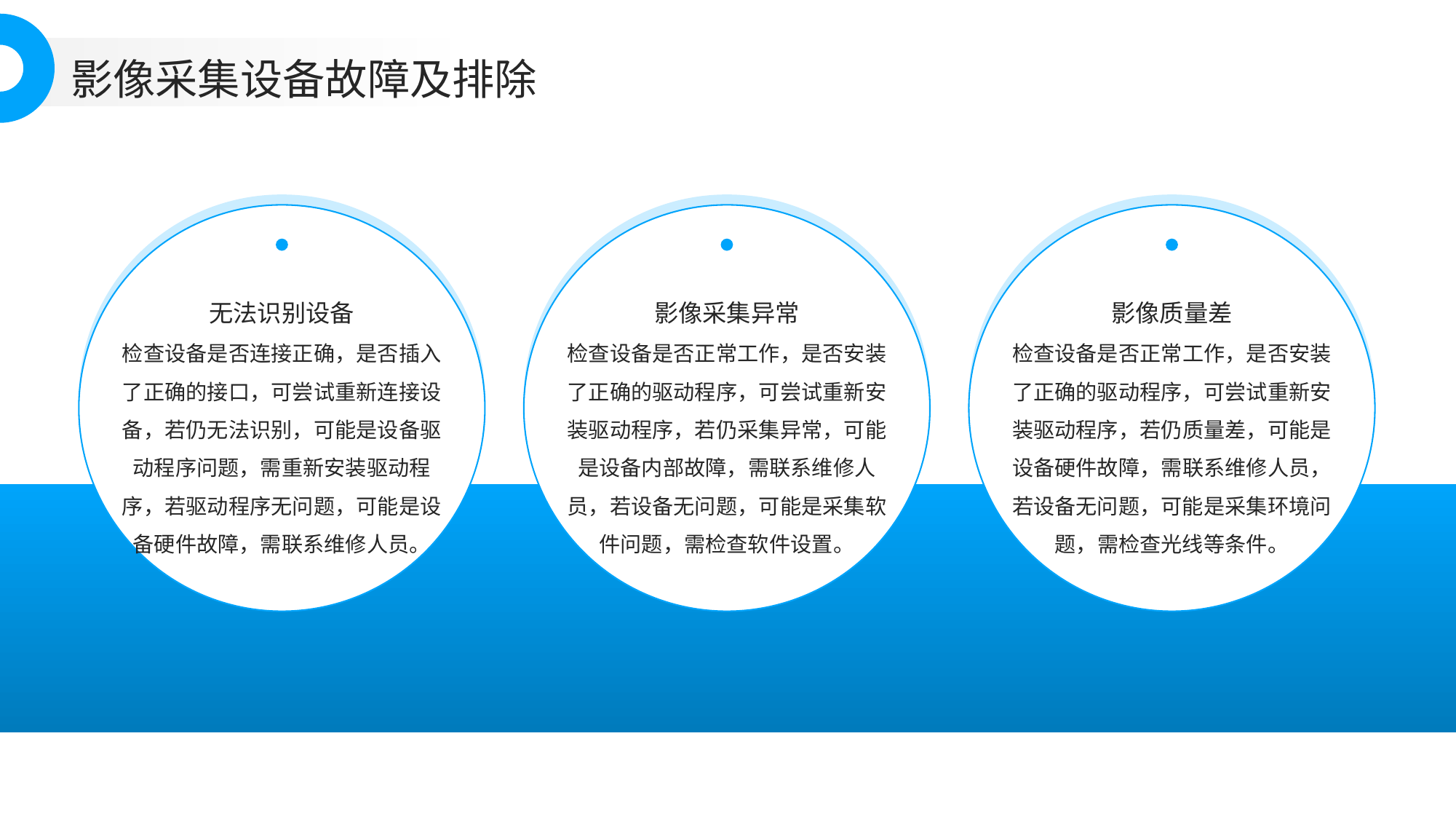

影像采集设备故障及排除

无法识别设备
影像采集异常
影像质量差
检查设备是否连接正确，是否插入了正确的接口，可尝试重新连接设备，若仍无法识别，可能是设备驱动程序问题，需重新安装驱动程序，若驱动程序无问题，可能是设备硬件故障，需联系维修人员。
检查设备是否正常工作，是否安装了正确的驱动程序，可尝试重新安装驱动程序，若仍采集异常，可能是设备内部故障，需联系维修人员，若设备无问题，可能是采集软件问题，需检查软件设置。
检查设备是否正常工作，是否安装了正确的驱动程序，可尝试重新安装驱动程序，若仍质量差，可能是设备硬件故障，需联系维修人员，若设备无问题，可能是采集环境问题，需检查光线等条件。